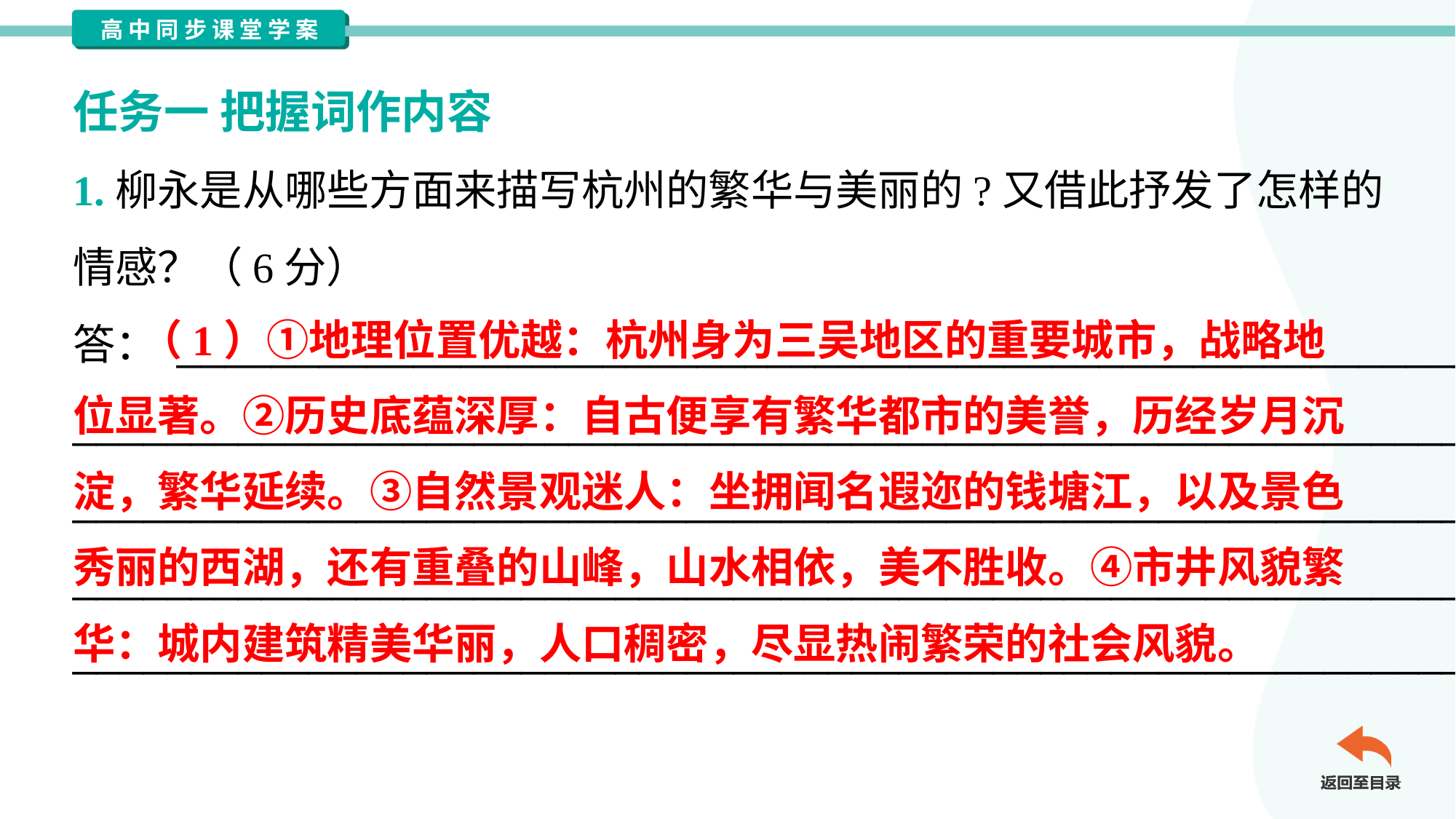

任务一 把握词作内容
1.柳永是从哪些方面来描写杭州的繁华与美丽的?又借此抒发了怎样的
情感？（6分）
答： ________________________________________________________
_____________________________________________________________
_____________________________________________________________
_____________________________________________________________
_____________________________________________________________
      （1）①地理位置优越：杭州身为三吴地区的重要城市，战略地
位显著。②历史底蕴深厚：自古便享有繁华都市的美誉，历经岁月沉
淀，繁华延续。③自然景观迷人：坐拥闻名遐迩的钱塘江，以及景色
秀丽的西湖，还有重叠的山峰，山水相依，美不胜收。④市井风貌繁
华：城内建筑精美华丽，人口稠密，尽显热闹繁荣的社会风貌。